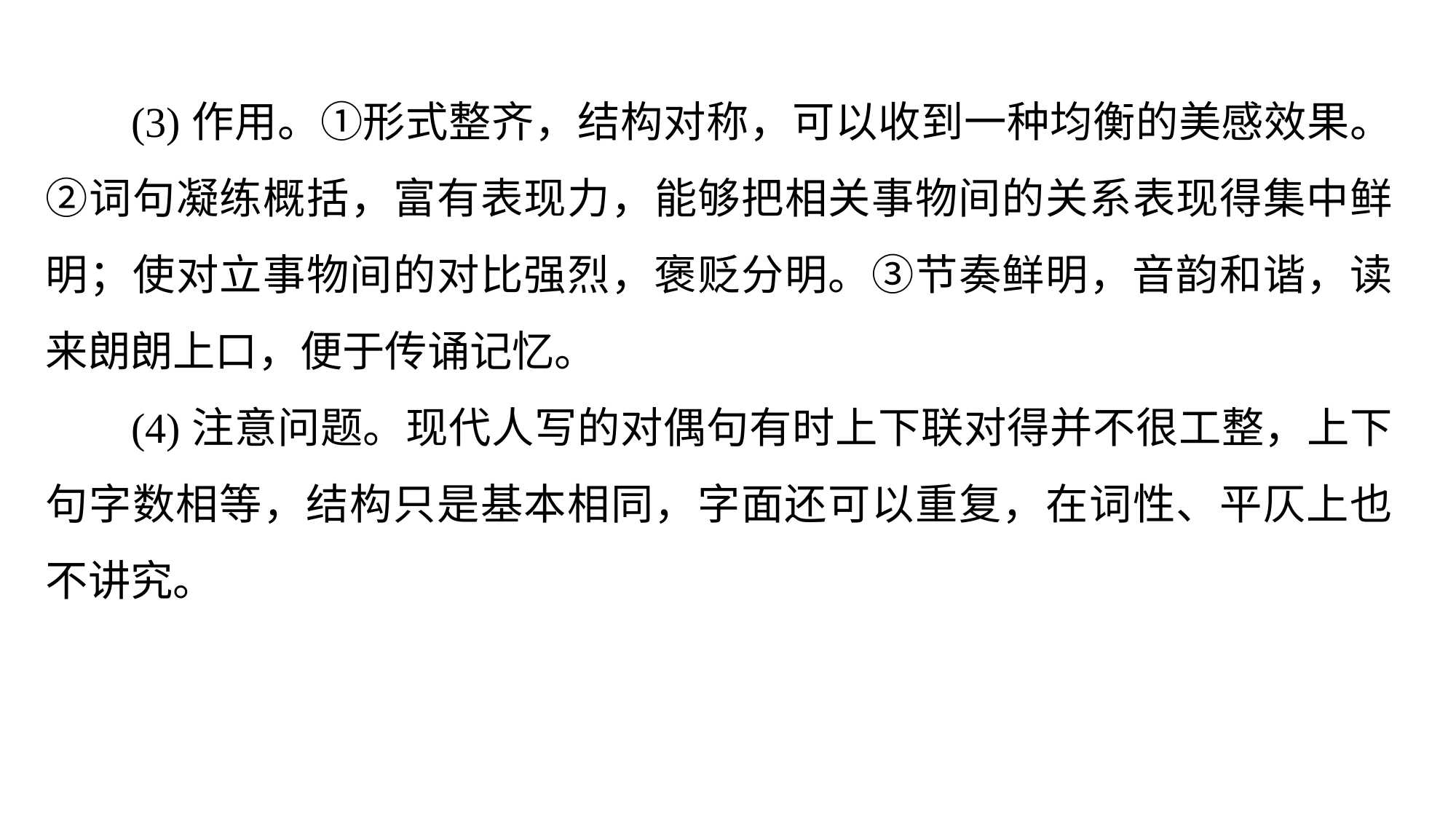

(3)作用。①形式整齐，结构对称，可以收到一种均衡的美感效果。②词句凝练概括，富有表现力，能够把相关事物间的关系表现得集中鲜明；使对立事物间的对比强烈，褒贬分明。③节奏鲜明，音韵和谐，读来朗朗上口，便于传诵记忆。
(4)注意问题。现代人写的对偶句有时上下联对得并不很工整，上下句字数相等，结构只是基本相同，字面还可以重复，在词性、平仄上也不讲究。